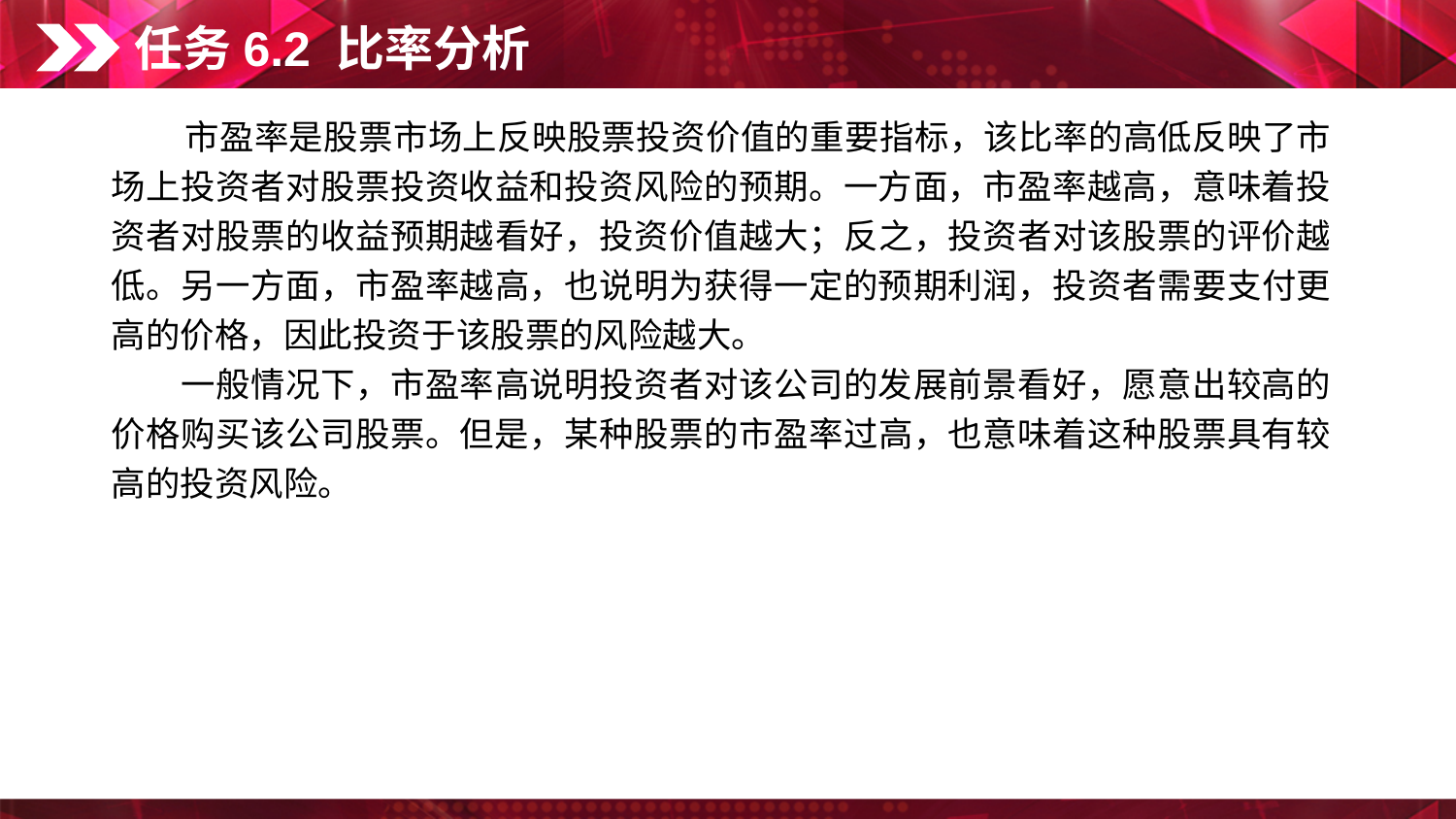

任务6.2 比率分析

　　市盈率是股票市场上反映股票投资价值的重要指标，该比率的高低反映了市场上投资者对股票投资收益和投资风险的预期。一方面，市盈率越高，意味着投资者对股票的收益预期越看好，投资价值越大；反之，投资者对该股票的评价越低。另一方面，市盈率越高，也说明为获得一定的预期利润，投资者需要支付更高的价格，因此投资于该股票的风险越大。
　　一般情况下，市盈率高说明投资者对该公司的发展前景看好，愿意出较高的价格购买该公司股票。但是，某种股票的市盈率过高，也意味着这种股票具有较高的投资风险。